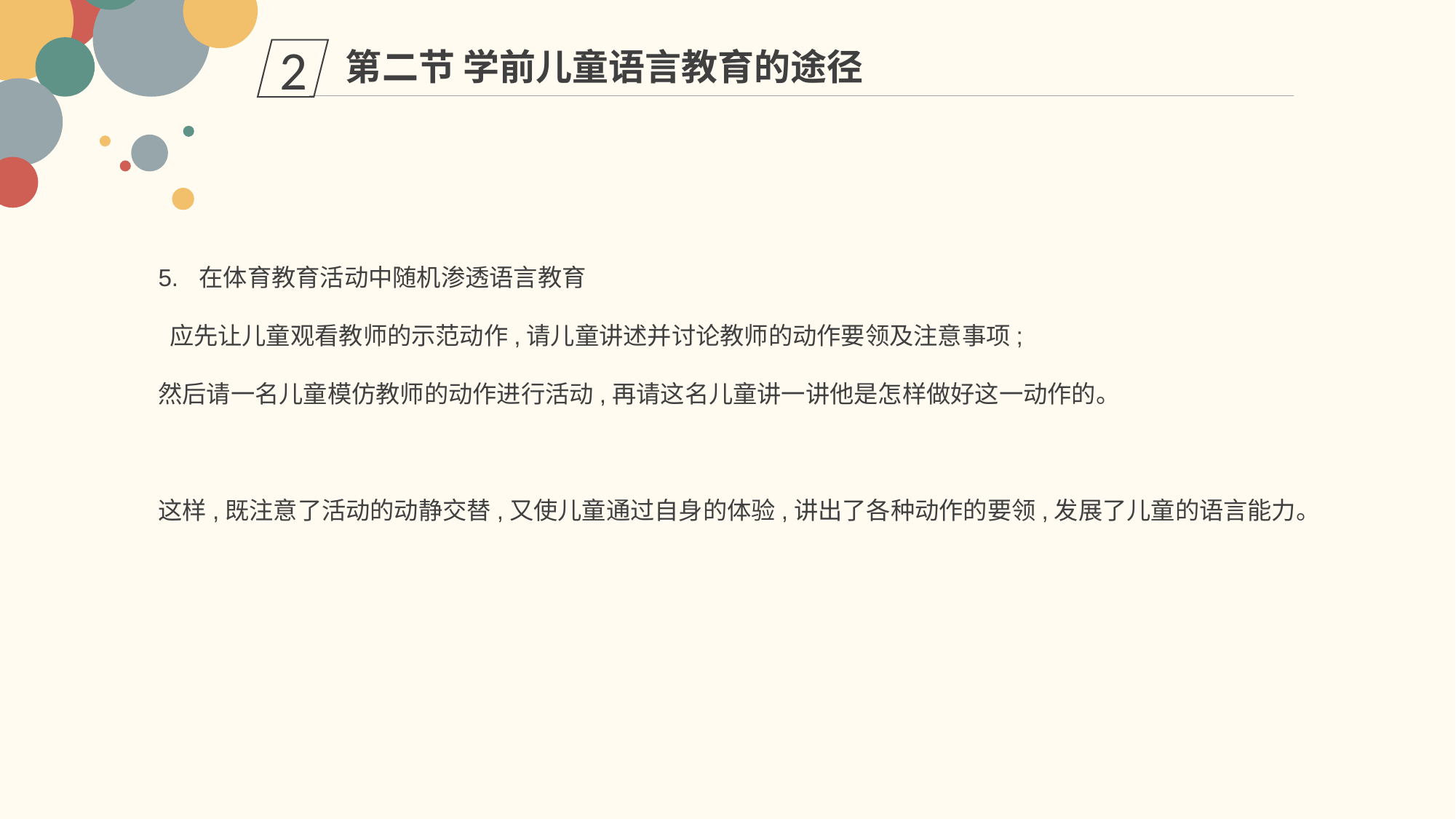

第二节 学前儿童语言教育的途径
2
在体育教育活动中随机渗透语言教育
 应先让儿童观看教师的示范动作,请儿童讲述并讨论教师的动作要领及注意事项;
然后请一名儿童模仿教师的动作进行活动,再请这名儿童讲一讲他是怎样做好这一动作的。

这样,既注意了活动的动静交替,又使儿童通过自身的体验,讲出了各种动作的要领,发展了儿童的语言能力。